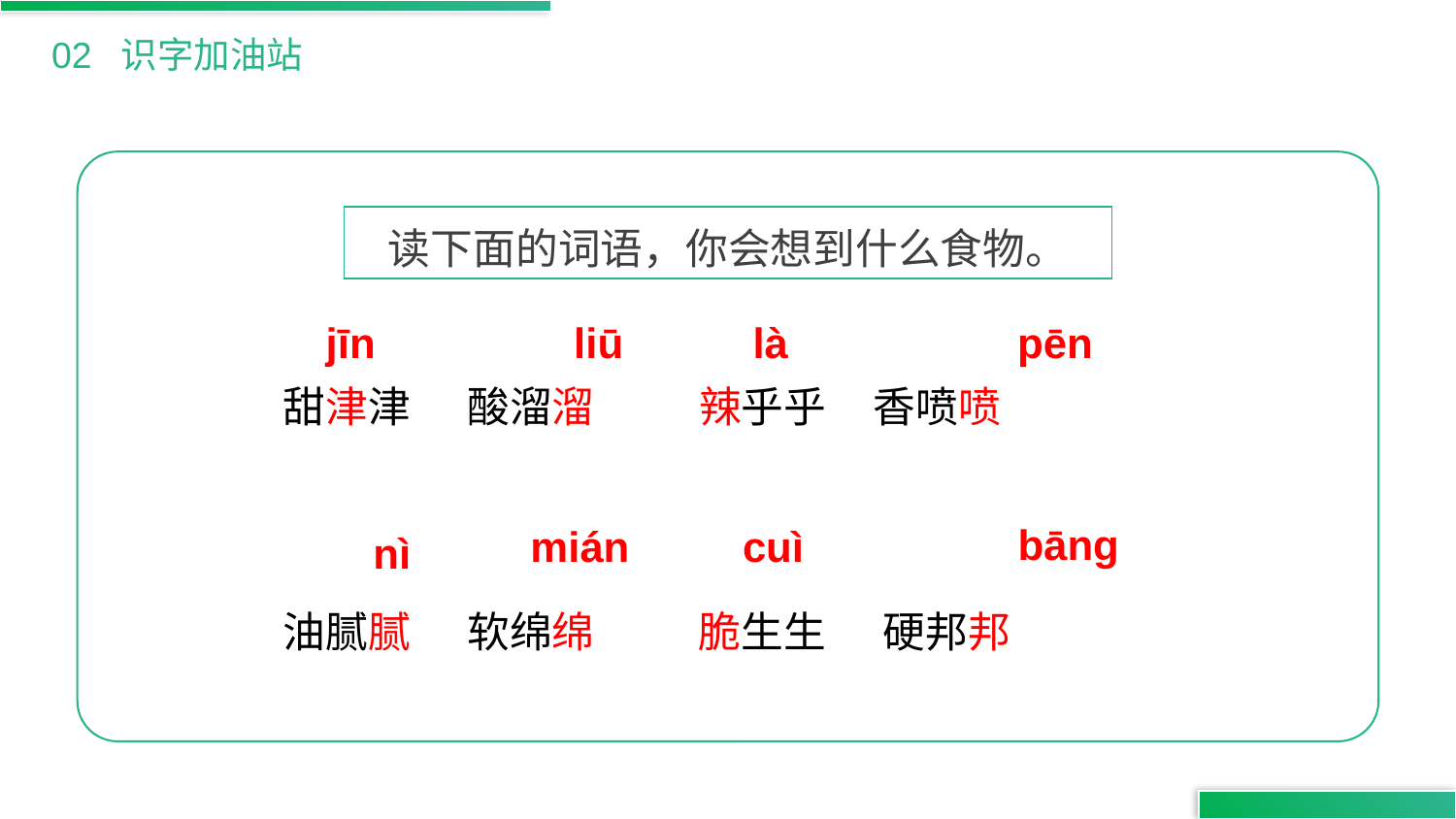

02  识字加油站
读下面的词语，你会想到什么食物。
pēn
liū
jīn
là
甜津津      酸溜溜           辣乎乎     香喷喷

油腻腻      软绵绵           脆生生      硬邦邦
bānɡ
mián
cuì
nì